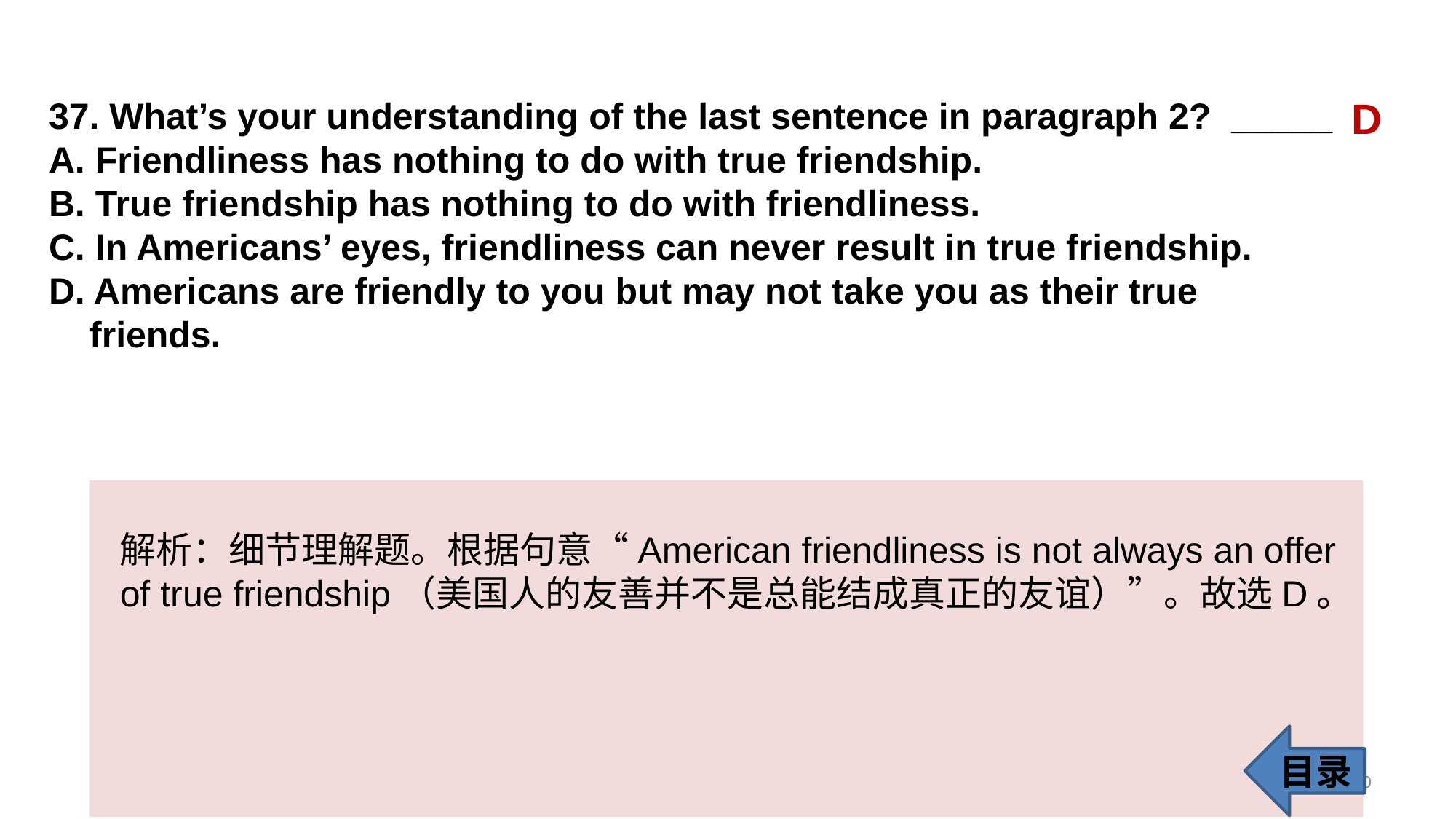

D
37. What’s your understanding of the last sentence in paragraph 2?  _____
A. Friendliness has nothing to do with true friendship.
B. True friendship has nothing to do with friendliness.
C. In Americans’ eyes, friendliness can never result in true friendship.
D. Americans are friendly to you but may not take you as their true
    friends.

解析：细节理解题。根据句意“American friendliness is not always an offer of true friendship（美国人的友善并不是总能结成真正的友谊）”。故选D。
目录
40